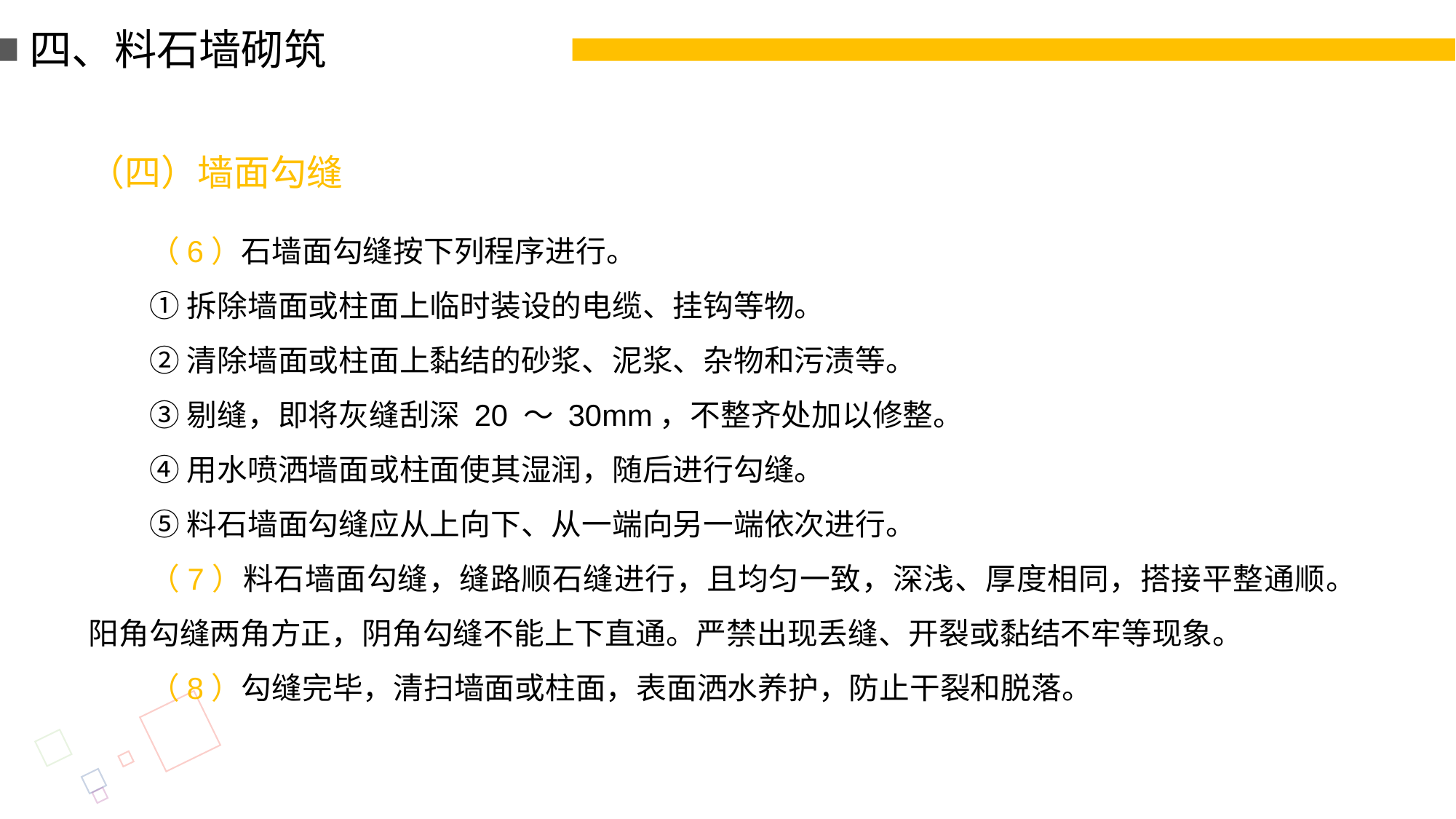

四、料石墙砌筑
（四）墙面勾缝
（6）石墙面勾缝按下列程序进行。
①拆除墙面或柱面上临时装设的电缆、挂钩等物。
②清除墙面或柱面上黏结的砂浆、泥浆、杂物和污渍等。
③剔缝，即将灰缝刮深 20 ～ 30mm，不整齐处加以修整。
④用水喷洒墙面或柱面使其湿润，随后进行勾缝。
⑤料石墙面勾缝应从上向下、从一端向另一端依次进行。
（7）料石墙面勾缝，缝路顺石缝进行，且均匀一致，深浅、厚度相同，搭接平整通顺。阳角勾缝两角方正，阴角勾缝不能上下直通。严禁出现丢缝、开裂或黏结不牢等现象。
（8）勾缝完毕，清扫墙面或柱面，表面洒水养护，防止干裂和脱落。